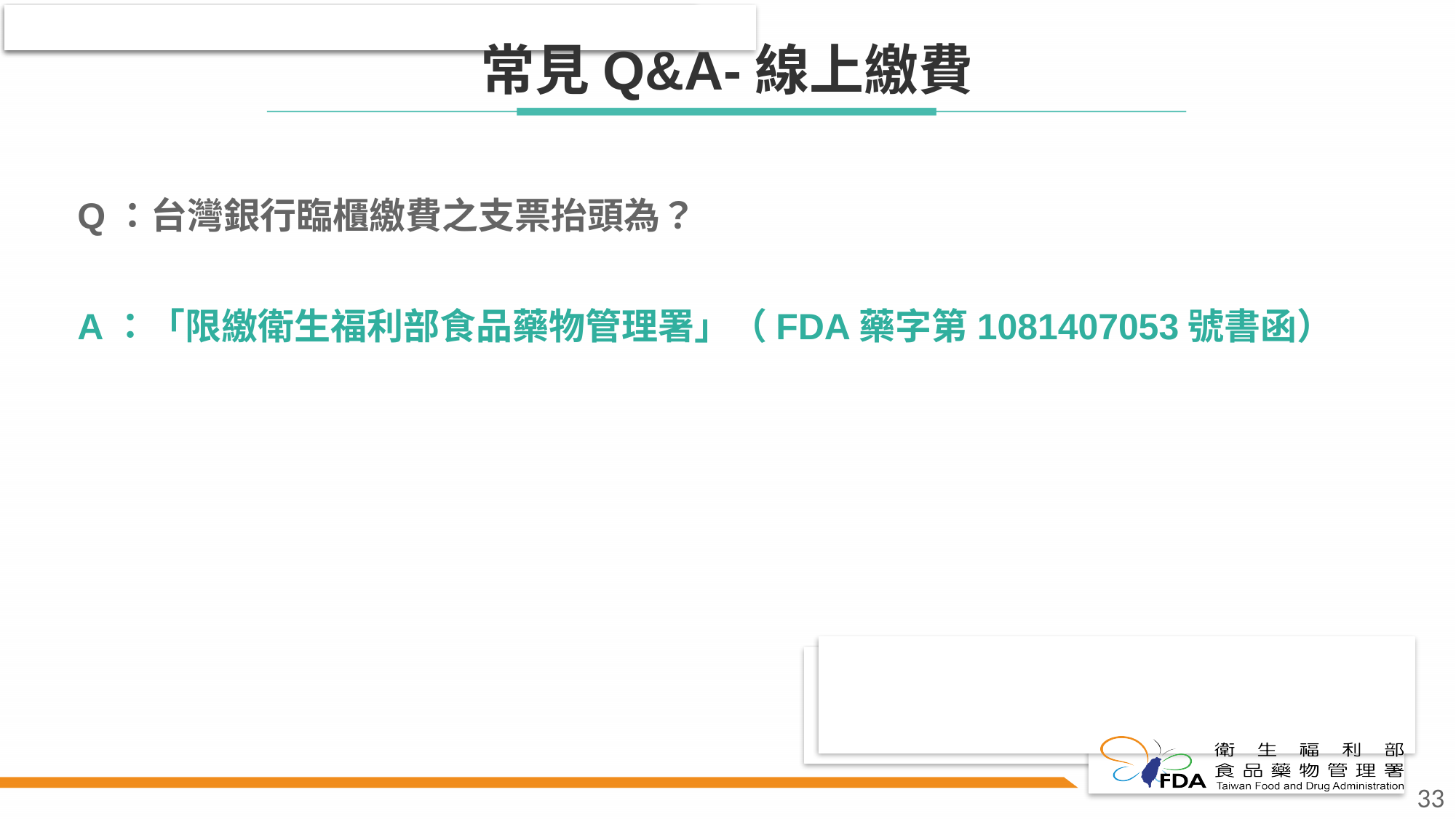

# 常見Q&A-線上繳費

Q：台灣銀行臨櫃繳費之支票抬頭為？

A：「限繳衛生福利部食品藥物管理署」（FDA藥字第1081407053號書函）